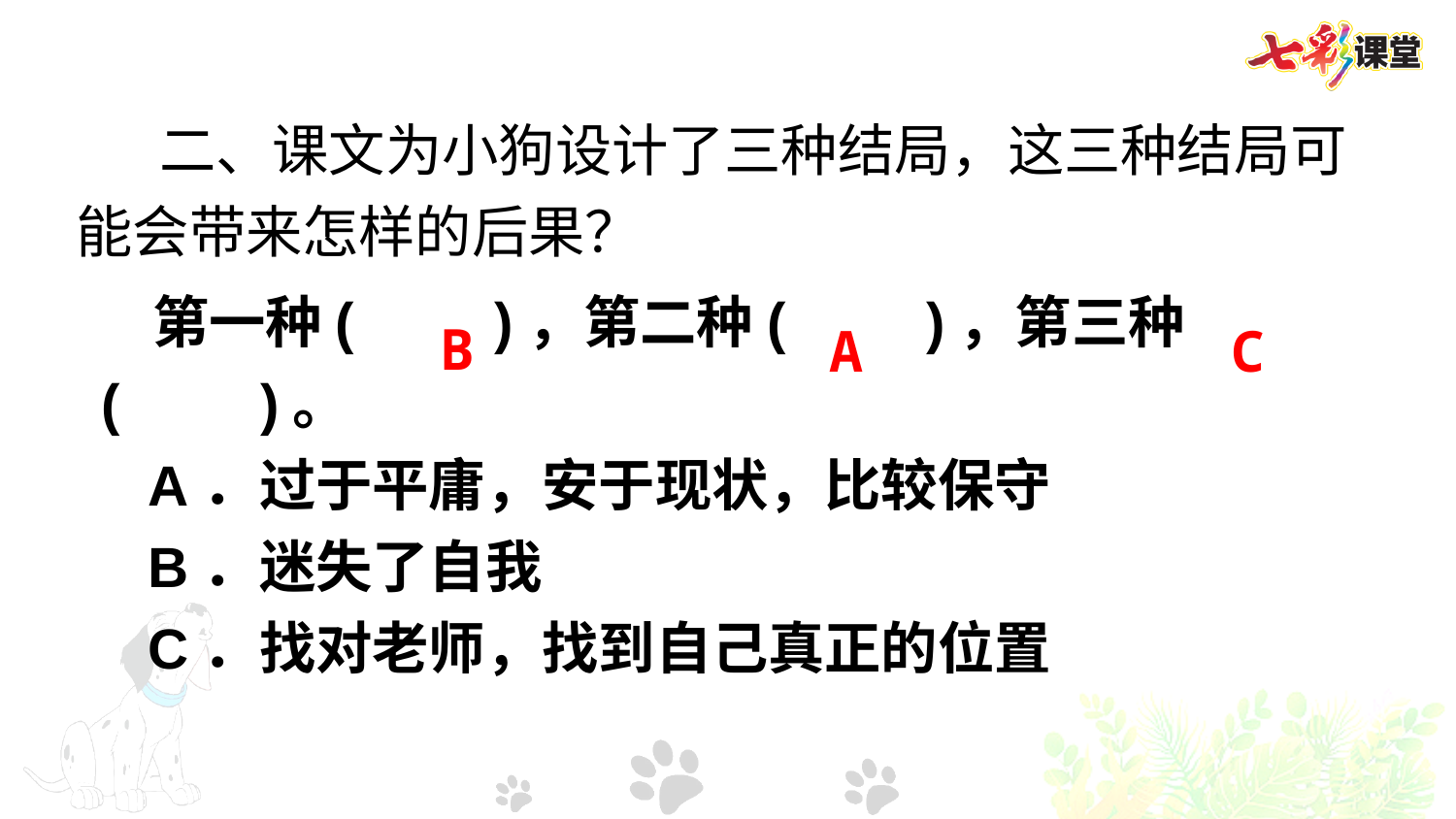

二、课文为小狗设计了三种结局，这三种结局可能会带来怎样的后果？
   第一种(　　)，第二种(　　)，第三种(　　)。
   A．过于平庸，安于现状，比较保守
   B．迷失了自我
   C．找对老师，找到自己真正的位置
B
A
C